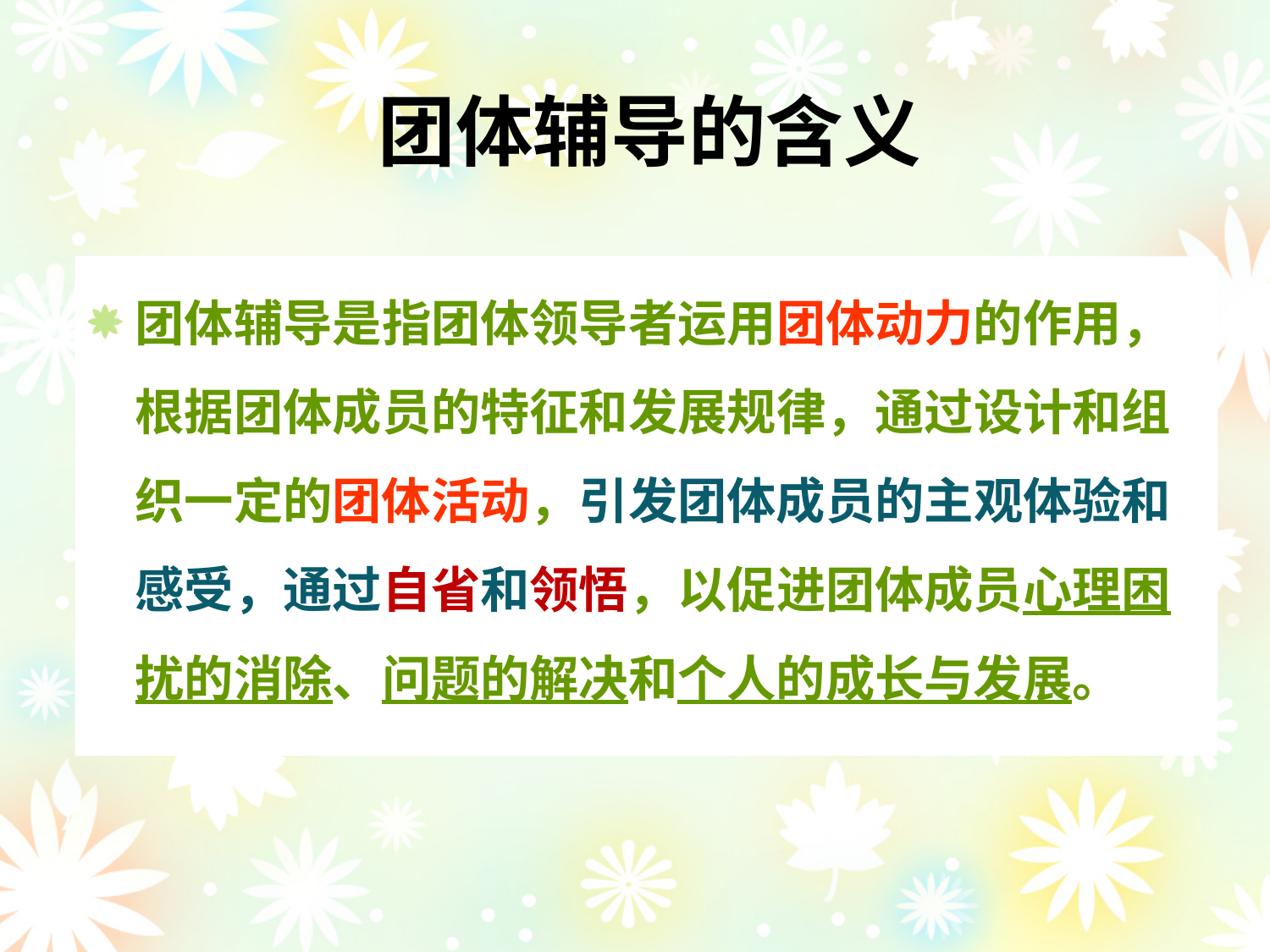

团体辅导的含义
团体辅导是指团体领导者运用团体动力的作用，根据团体成员的特征和发展规律，通过设计和组织一定的团体活动，引发团体成员的主观体验和感受，通过自省和领悟，以促进团体成员心理困扰的消除、问题的解决和个人的成长与发展。